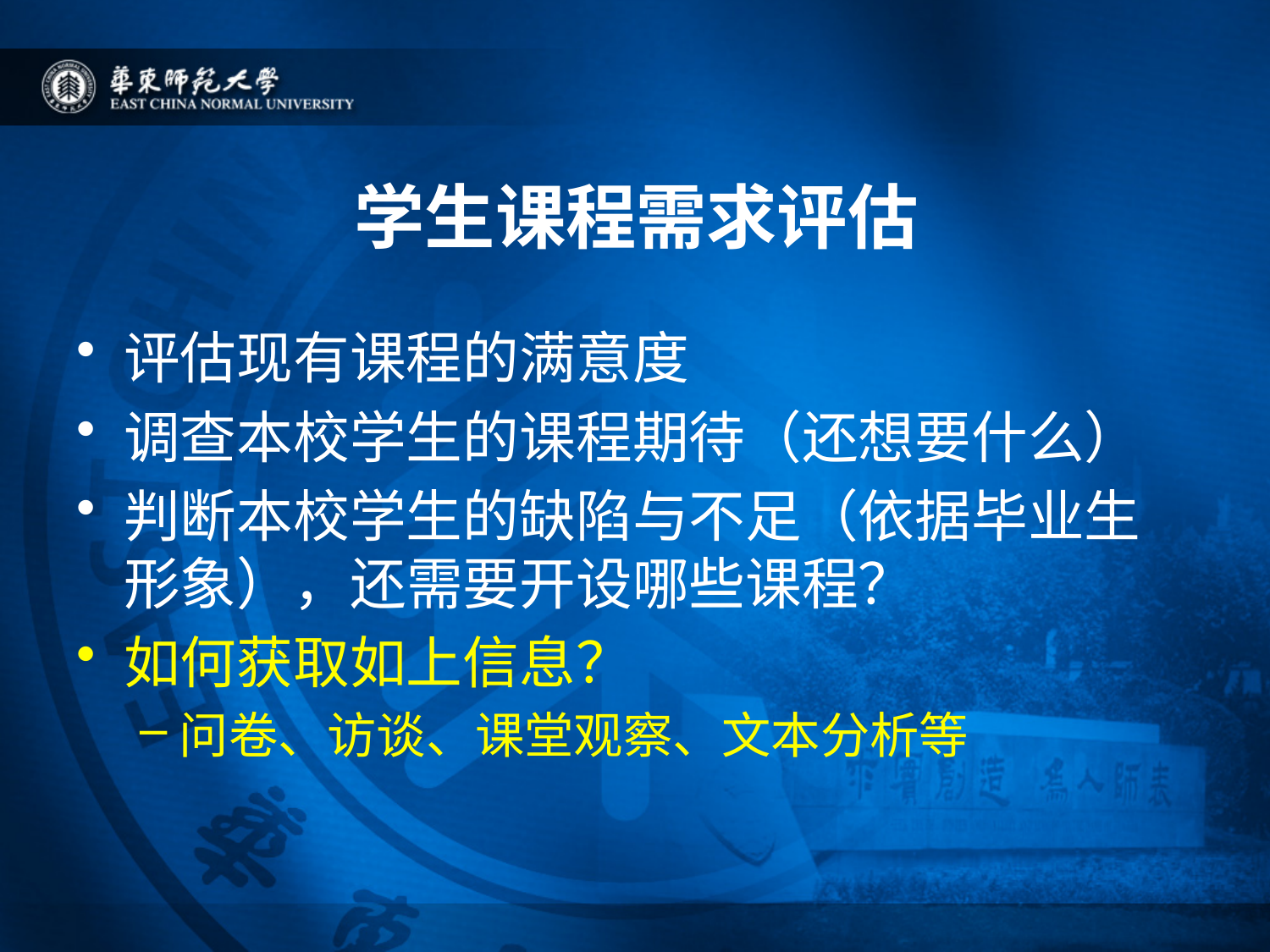

# 学生课程需求评估
评估现有课程的满意度
调查本校学生的课程期待（还想要什么）
判断本校学生的缺陷与不足（依据毕业生形象），还需要开设哪些课程？
如何获取如上信息？
问卷、访谈、课堂观察、文本分析等